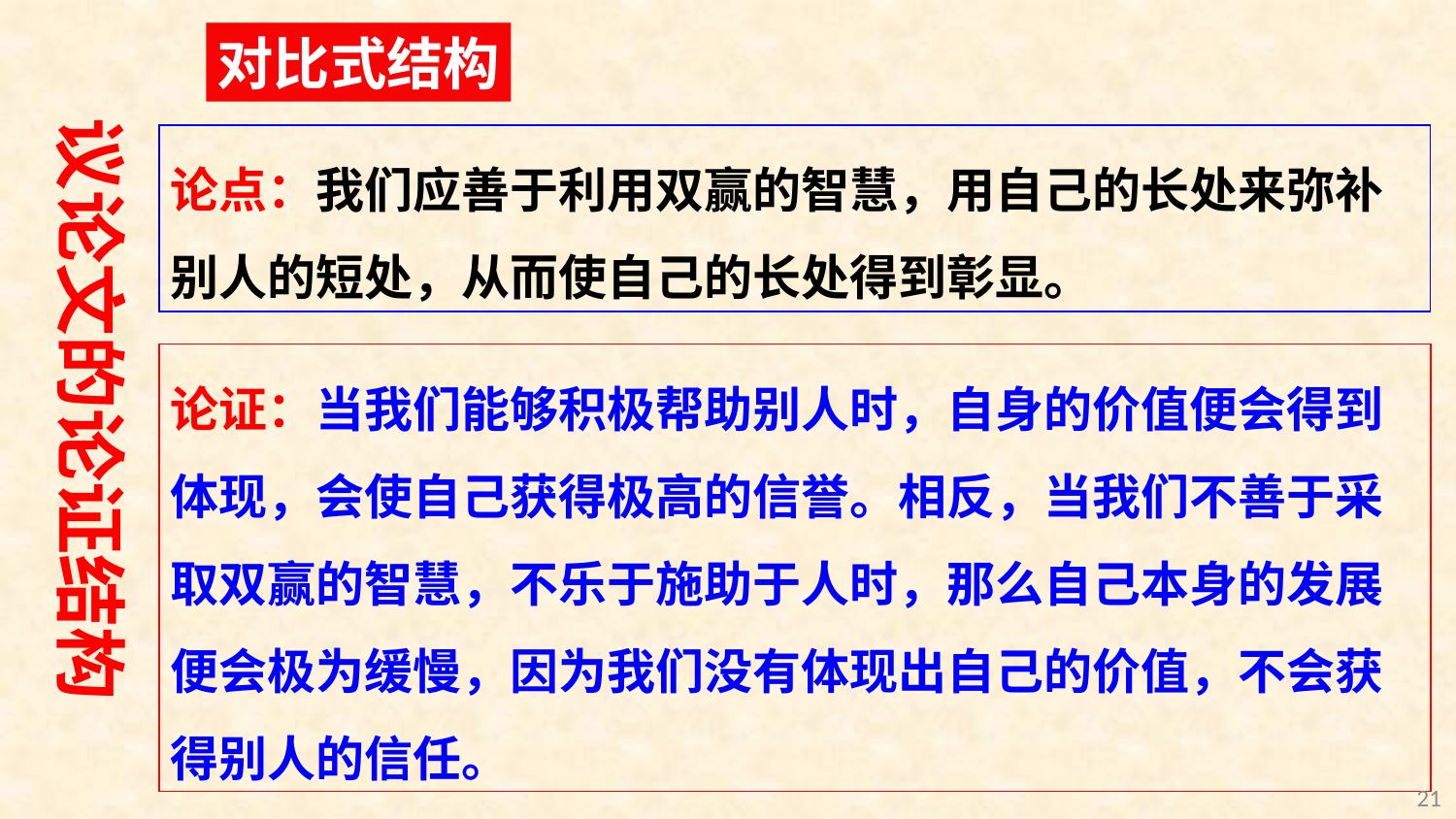

对比式结构
议论文的论证结构
论点：我们应善于利用双赢的智慧，用自己的长处来弥补别人的短处，从而使自己的长处得到彰显。
论证：当我们能够积极帮助别人时，自身的价值便会得到体现，会使自己获得极高的信誉。相反，当我们不善于采取双赢的智慧，不乐于施助于人时，那么自己本身的发展便会极为缓慢，因为我们没有体现出自己的价值，不会获得别人的信任。
21